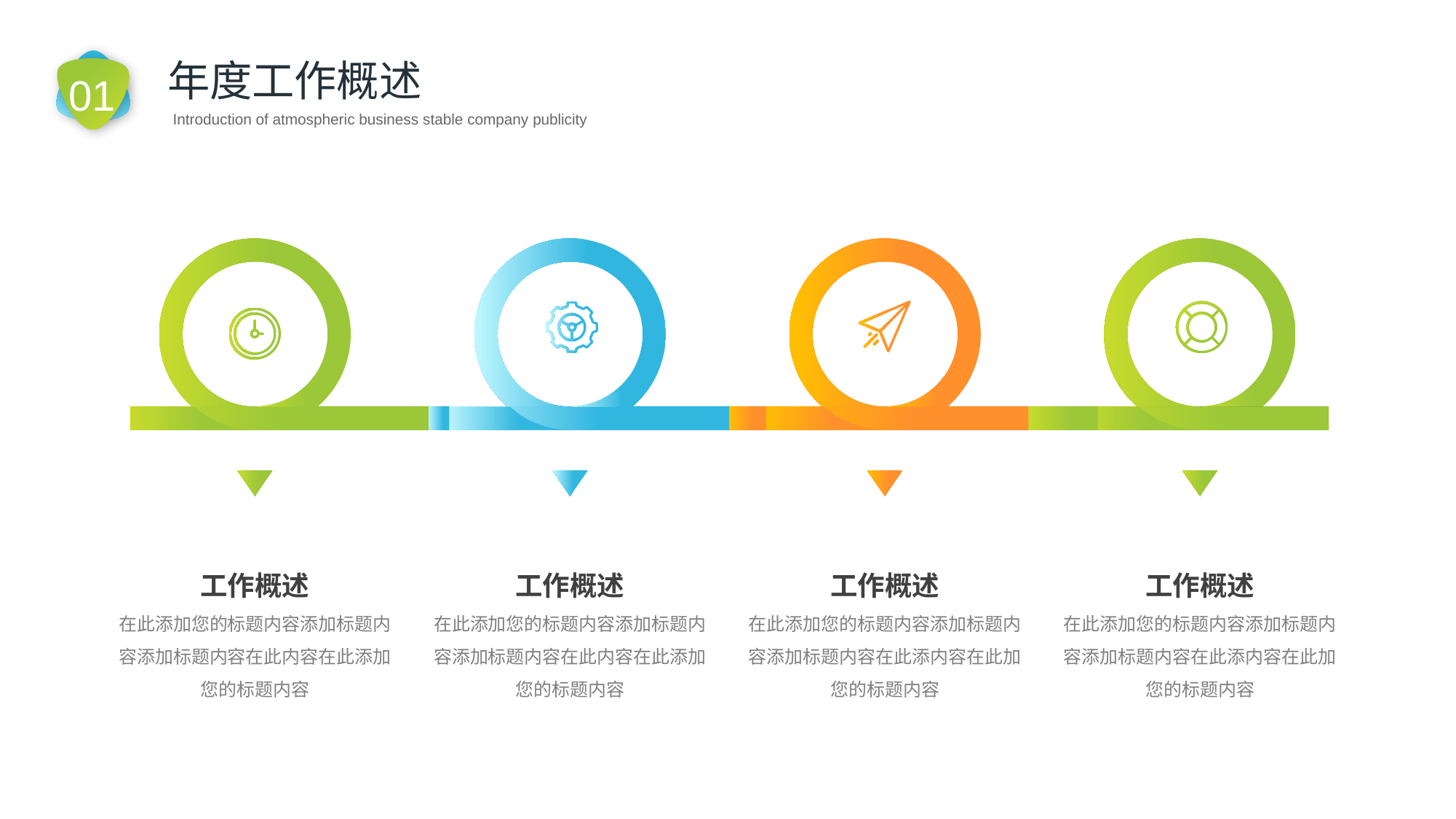

01

年度工作概述
Introduction of atmospheric business stable company publicity

工作概述
在此添加您的标题内容添加标题内容添加标题内容在此内容在此添加您的标题内容
工作概述
在此添加您的标题内容添加标题内容添加标题内容在此内容在此添加您的标题内容
工作概述
在此添加您的标题内容添加标题内容添加标题内容在此添内容在此加您的标题内容
工作概述
在此添加您的标题内容添加标题内容添加标题内容在此添内容在此加您的标题内容